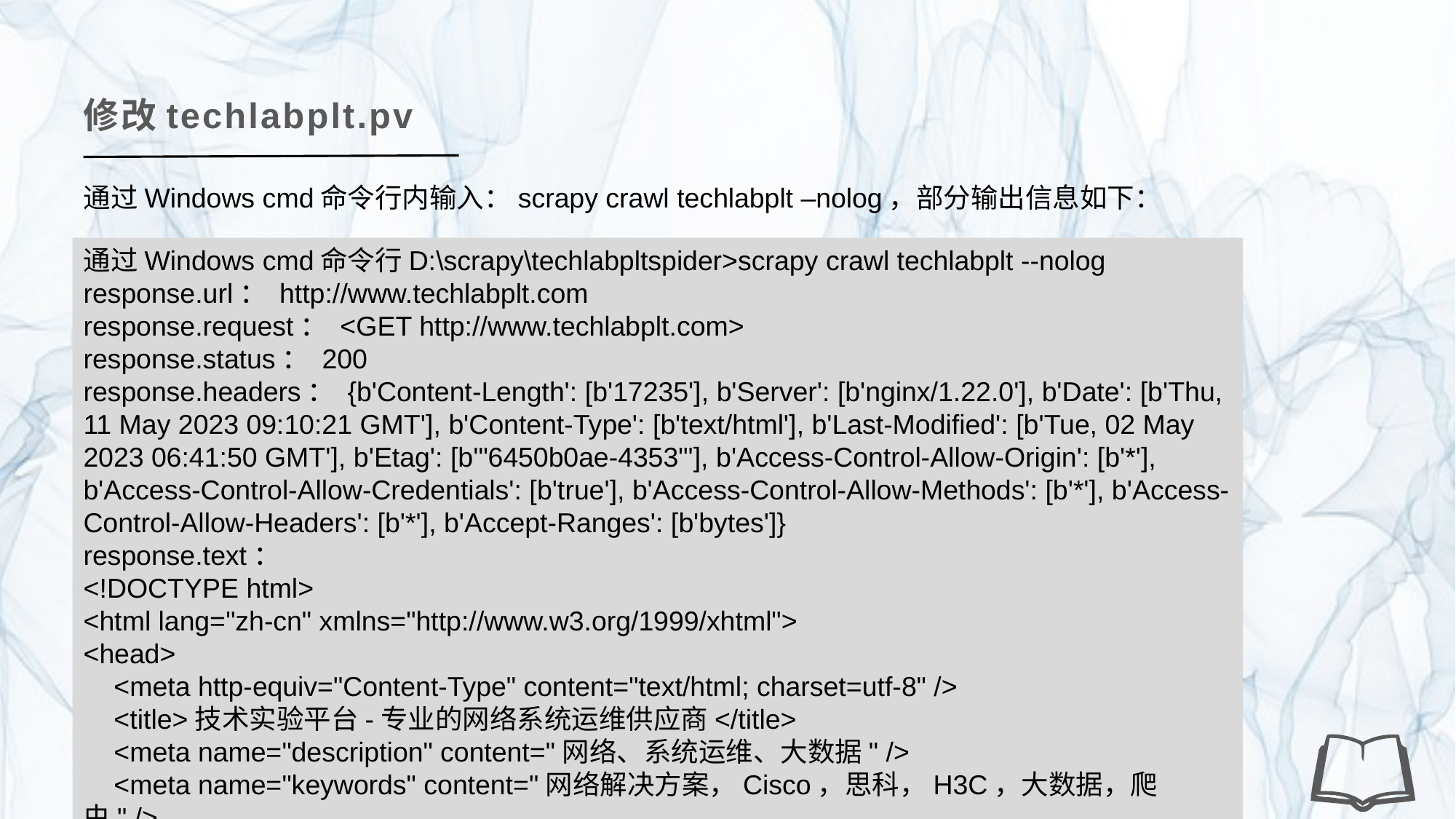

修改techlabplt.pv
通过Windows cmd命令行内输入：scrapy crawl techlabplt –nolog，部分输出信息如下：
通过Windows cmd命令行D:\scrapy\techlabpltspider>scrapy crawl techlabplt --nolog
response.url： http://www.techlabplt.com
response.request： <GET http://www.techlabplt.com>
response.status： 200
response.headers： {b'Content-Length': [b'17235'], b'Server': [b'nginx/1.22.0'], b'Date': [b'Thu, 11 May 2023 09:10:21 GMT'], b'Content-Type': [b'text/html'], b'Last-Modified': [b'Tue, 02 May 2023 06:41:50 GMT'], b'Etag': [b'"6450b0ae-4353"'], b'Access-Control-Allow-Origin': [b'*'], b'Access-Control-Allow-Credentials': [b'true'], b'Access-Control-Allow-Methods': [b'*'], b'Access-Control-Allow-Headers': [b'*'], b'Accept-Ranges': [b'bytes']}
response.text：
<!DOCTYPE html>
<html lang="zh-cn" xmlns="http://www.w3.org/1999/xhtml">
<head>
    <meta http-equiv="Content-Type" content="text/html; charset=utf-8" />
    <title>技术实验平台-专业的网络系统运维供应商</title>
    <meta name="description" content="网络、系统运维、大数据" />
    <meta name="keywords" content="网络解决方案，Cisco，思科，H3C，大数据，爬虫" />

50